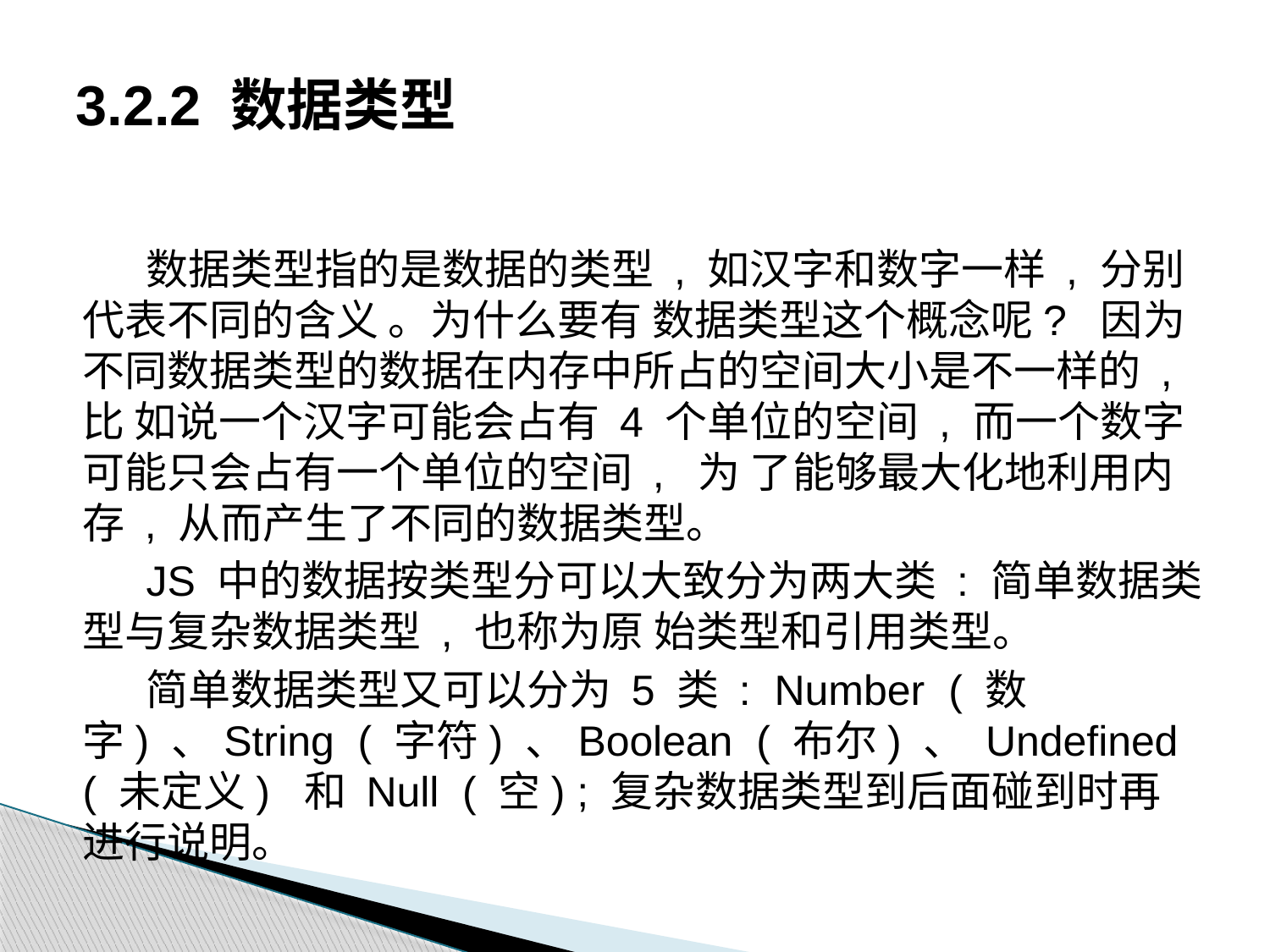

# 3.2.2 数据类型
数据类型指的是数据的类型 , 如汉字和数字一样 , 分别代表不同的含义 。为什么要有 数据类型这个概念呢?  因为不同数据类型的数据在内存中所占的空间大小是不一样的 ,  比 如说一个汉字可能会占有 4 个单位的空间 , 而一个数字可能只会占有一个单位的空间 ,  为 了能够最大化地利用内存 , 从而产生了不同的数据类型。
JS 中的数据按类型分可以大致分为两大类 : 简单数据类型与复杂数据类型 , 也称为原 始类型和引用类型。
简单数据类型又可以分为 5 类 :  Number  ( 数字) 、String  ( 字符) 、Boolean  ( 布尔) 、 Undefined  ( 未定义)  和 Null  ( 空) ; 复杂数据类型到后面碰到时再进行说明。